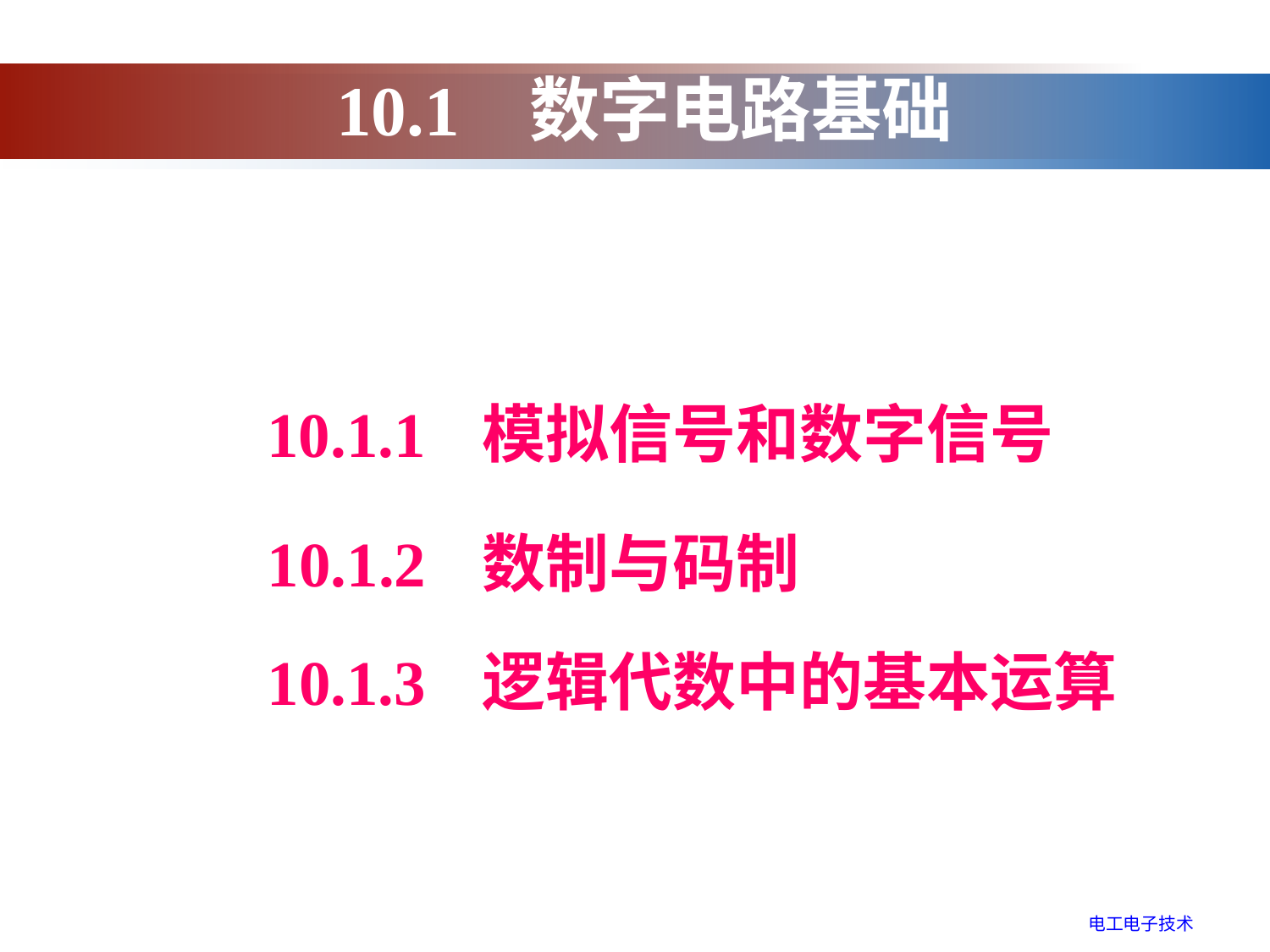

10.1   数字电路基础
10.1.1   模拟信号和数字信号
10.1.2   数制与码制
10.1.3   逻辑代数中的基本运算
电工电子技术